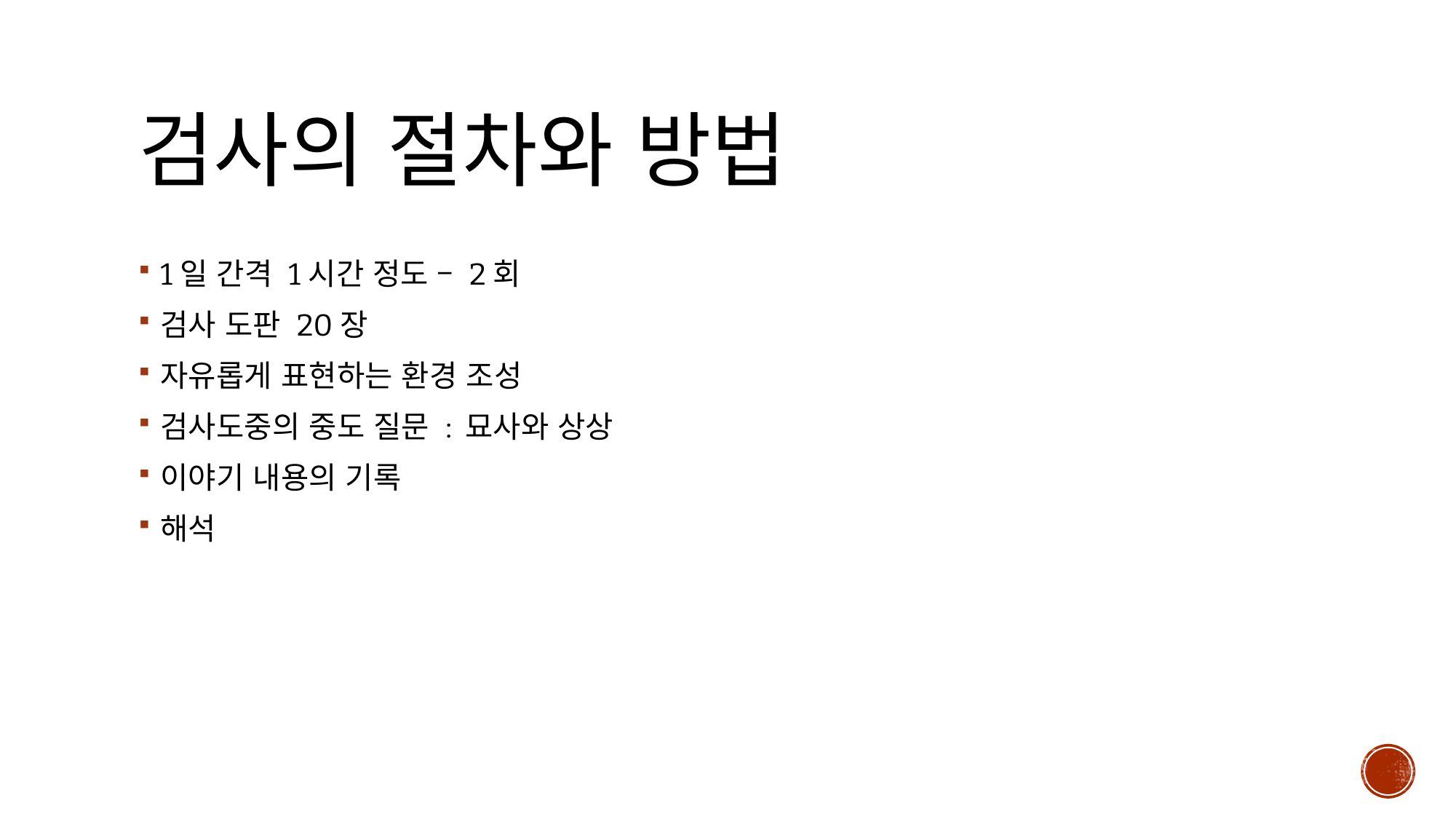

# 검사의 절차와 방법
1일 간격 1시간 정도 – 2회
검사 도판 20장
자유롭게 표현하는 환경 조성
검사도중의 중도 질문 : 묘사와 상상
이야기 내용의 기록
해석